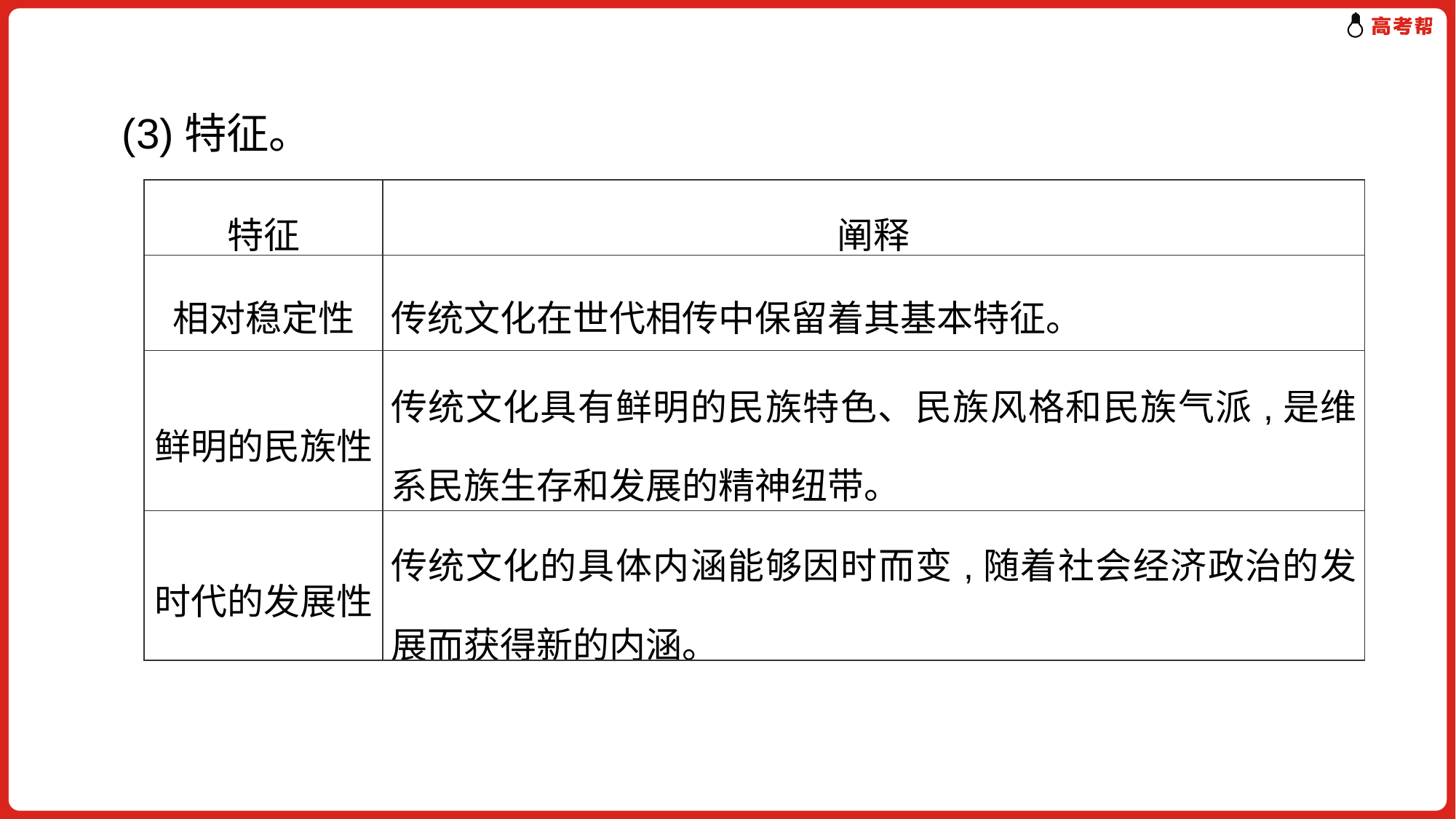

(3)特征。

| 特征 | 阐释 |
| --- | --- |
| 相对稳定性 | 传统文化在世代相传中保留着其基本特征。 |
| 鲜明的民族性 | 传统文化具有鲜明的民族特色、民族风格和民族气派,是维系民族生存和发展的精神纽带。 |
| 时代的发展性 | 传统文化的具体内涵能够因时而变,随着社会经济政治的发展而获得新的内涵。 |